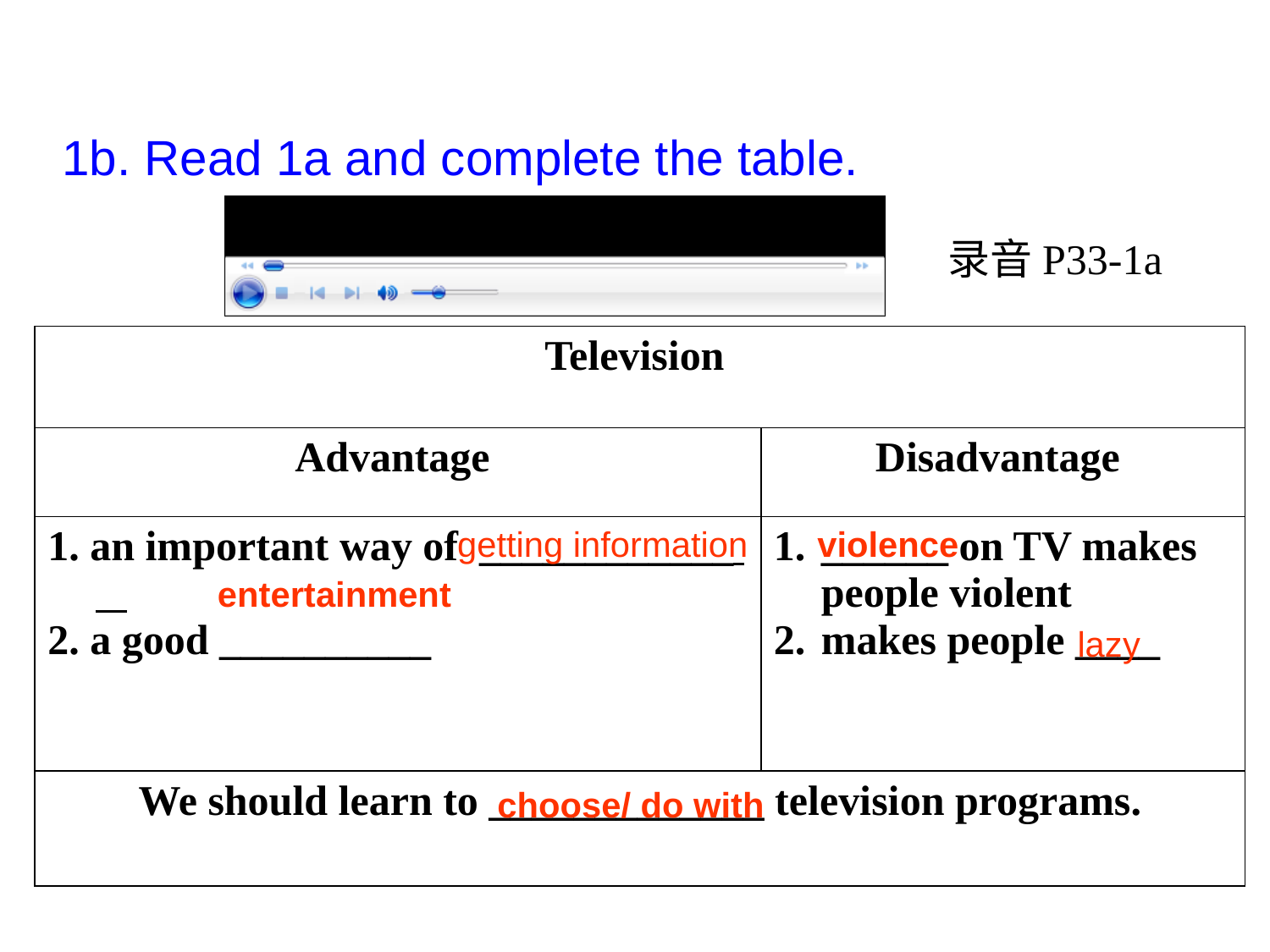

1b. Read 1a and complete the table.
录音P33-1a
| Television |  |
| --- | --- |
| Advantage | Disadvantage |
| 1. an important way of \_\_\_\_\_\_\_\_\_\_\_\_ 2. a good \_\_\_\_\_\_\_\_\_\_ | \_\_\_\_\_\_ on TV makes people violent makes people \_\_\_\_ |
| We should learn to \_\_\_\_\_\_\_\_\_\_\_\_\_ television programs. |  |
getting information
violence
entertainment
lazy
choose/ do with